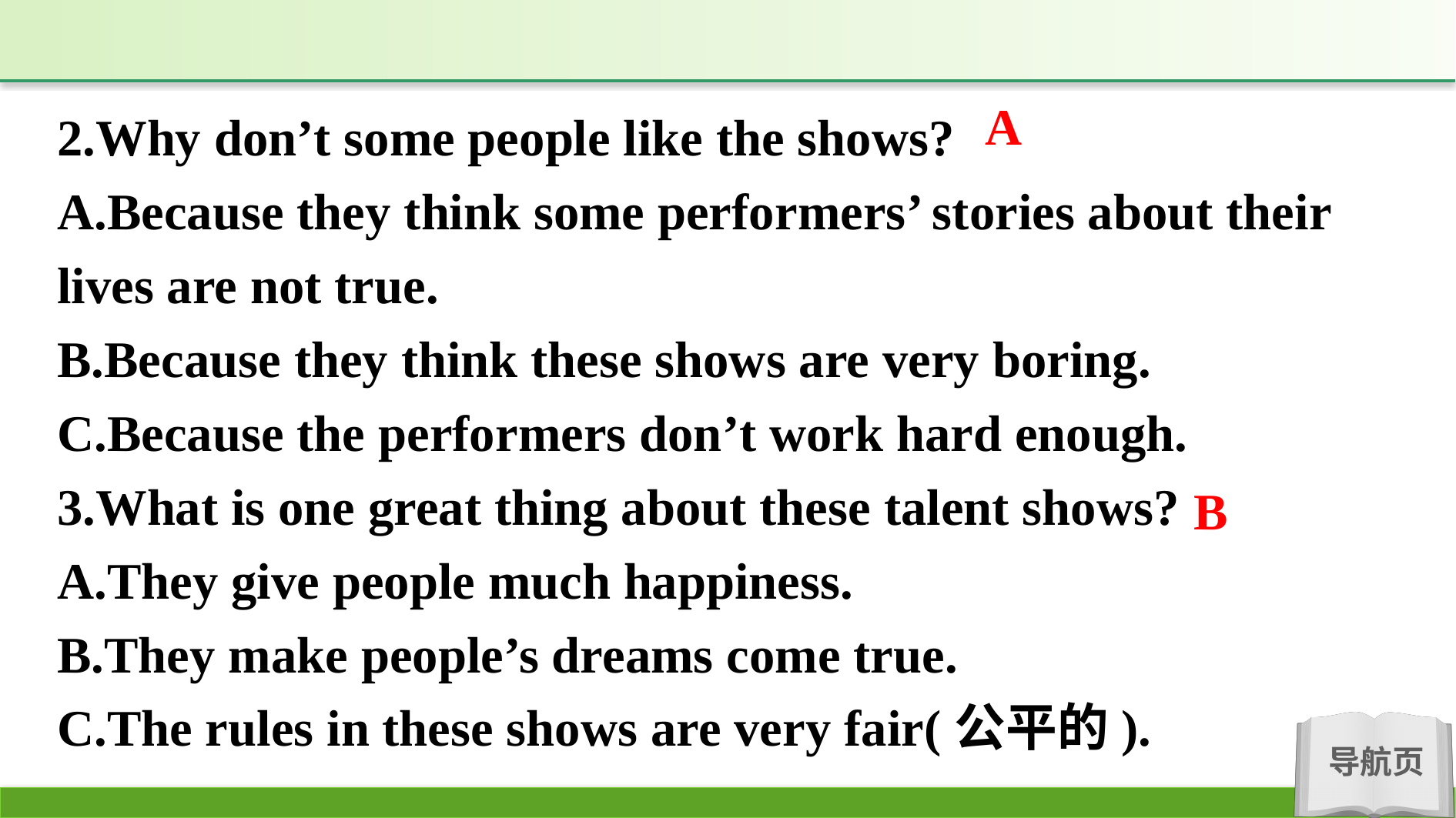

2.Why don’t some people like the shows?
A.Because they think some performers’ stories about their lives are not true.
B.Because they think these shows are very boring.
C.Because the performers don’t work hard enough.
3.What is one great thing about these talent shows?
A.They give people much happiness.
B.They make people’s dreams come true.
C.The rules in these shows are very fair(公平的).
A
B